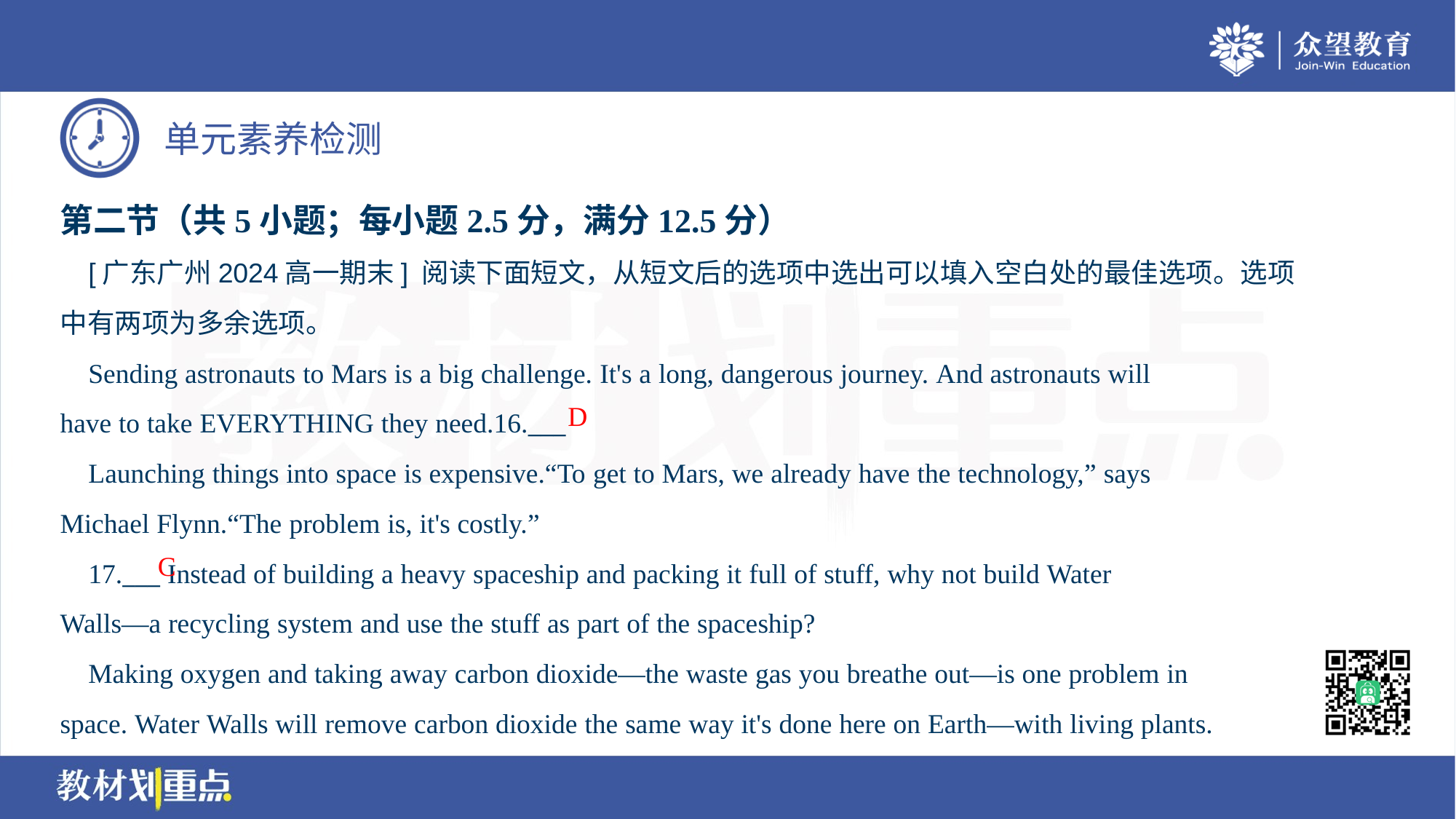

第二节（共5小题；每小题2.5分，满分12.5分）
    [广东广州2024高一期末] 阅读下面短文，从短文后的选项中选出可以填入空白处的最佳选项。选项
中有两项为多余选项。
    Sending astronauts to Mars is a big challenge. It's a long, dangerous journey. And astronauts will
have to take EVERYTHING they need.16.___
    Launching things into space is expensive.“To get to Mars, we already have the technology,” says
Michael Flynn.“The problem is, it's costly.”
    17.___ Instead of building a heavy spaceship and packing it full of stuff, why not build Water
Walls—a recycling system and use the stuff as part of the spaceship?
    Making oxygen and taking away carbon dioxide—the waste gas you breathe out—is one problem in
space. Water Walls will remove carbon dioxide the same way it's done here on Earth—with living plants.

D
C